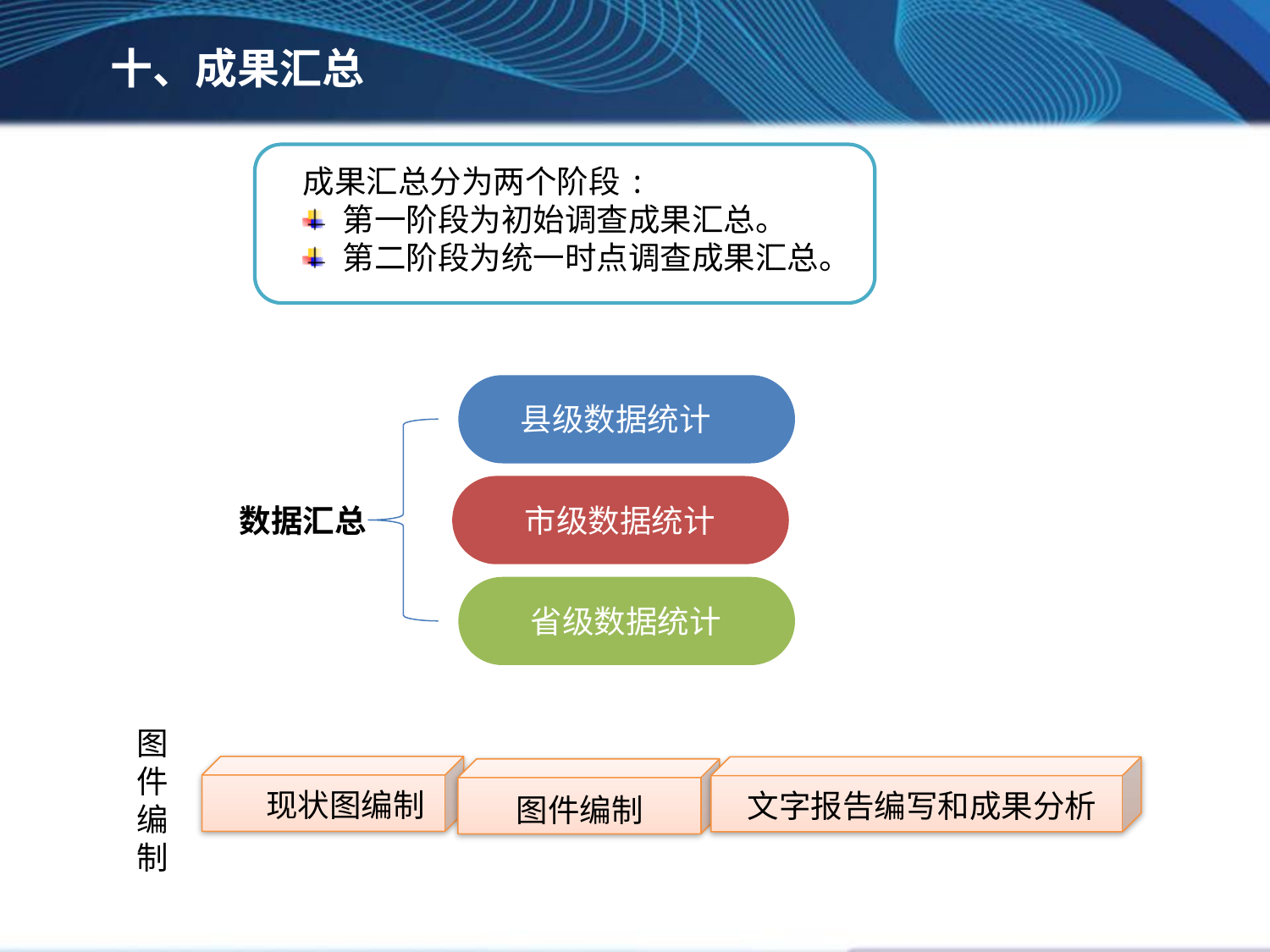

十、成果汇总

成果汇总分为两个阶段:
第一阶段为初始调查成果汇总。
第二阶段为统一时点调查成果汇总。

县级数据统计

数据汇总
市级数据统计

省级数据统计
图件编制

现状图编制

文字报告编写和成果分析

图件编制